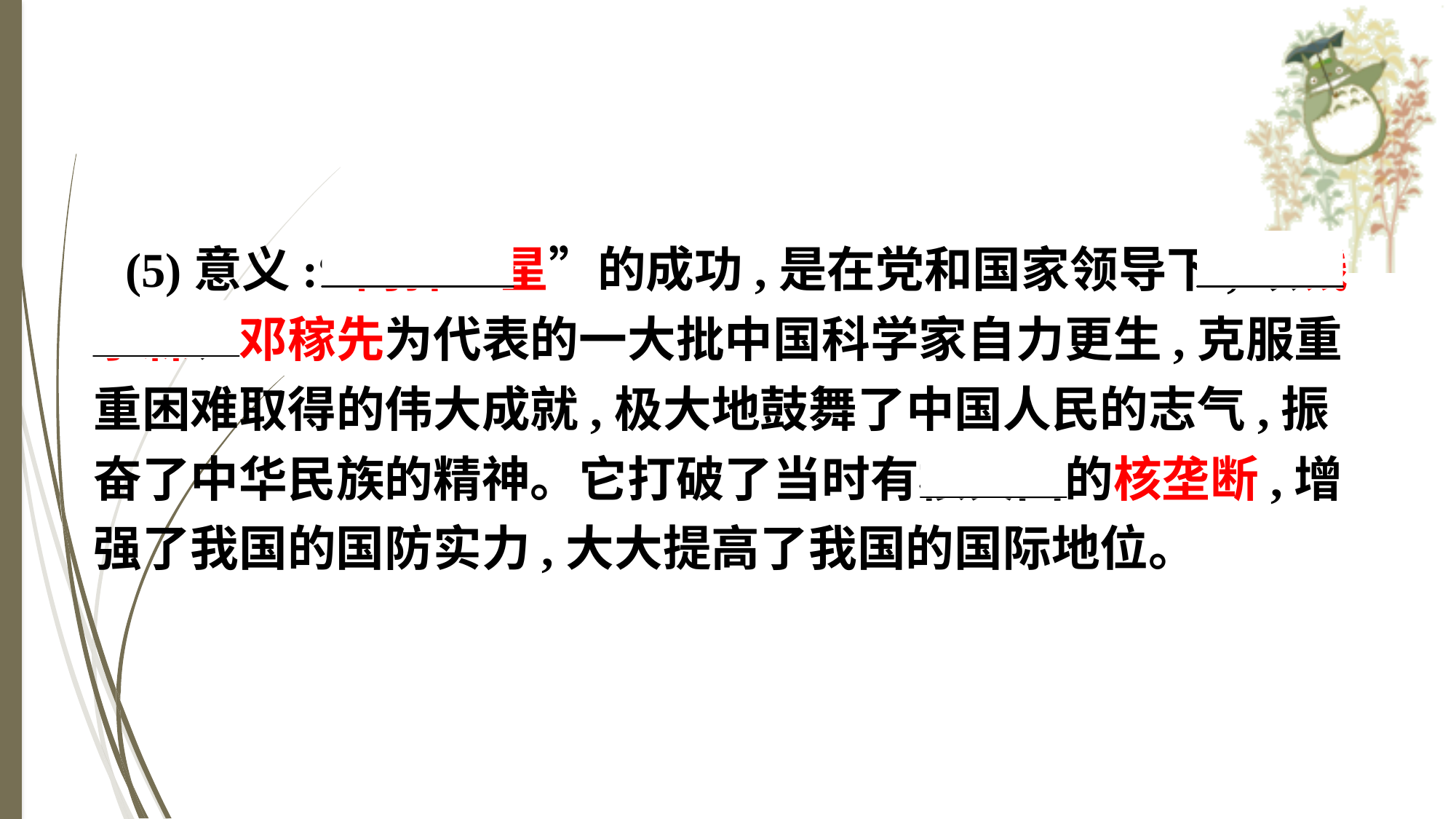

(5)意义:“两弹一星”的成功,是在党和国家领导下,以钱学森、邓稼先为代表的一大批中国科学家自力更生,克服重重困难取得的伟大成就,极大地鼓舞了中国人民的志气,振奋了中华民族的精神。它打破了当时有核大国的核垄断,增强了我国的国防实力,大大提高了我国的国际地位。